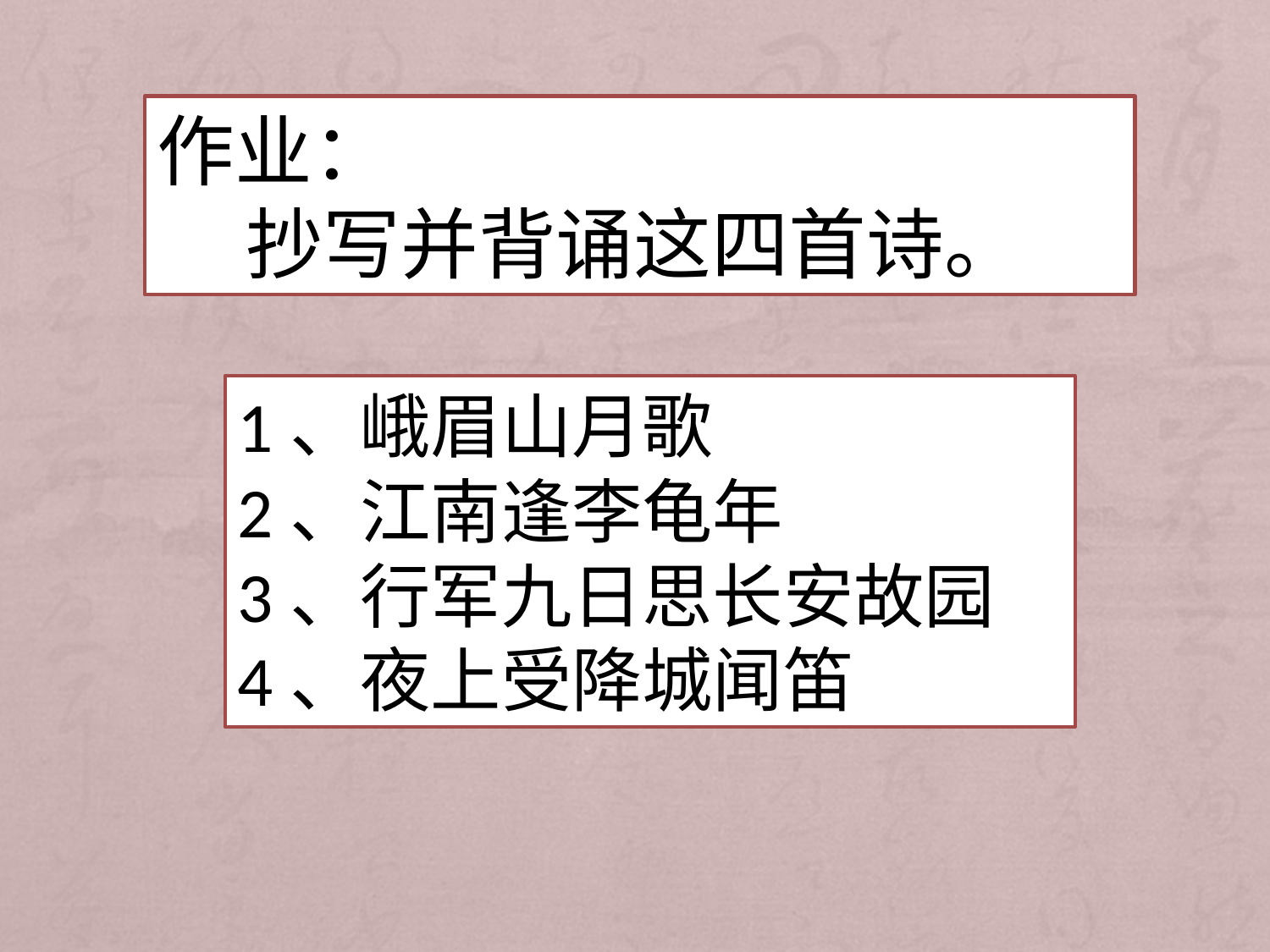

作业：
    抄写并背诵这四首诗。
1、峨眉山月歌
2、江南逢李龟年
3、行军九日思长安故园
4、夜上受降城闻笛